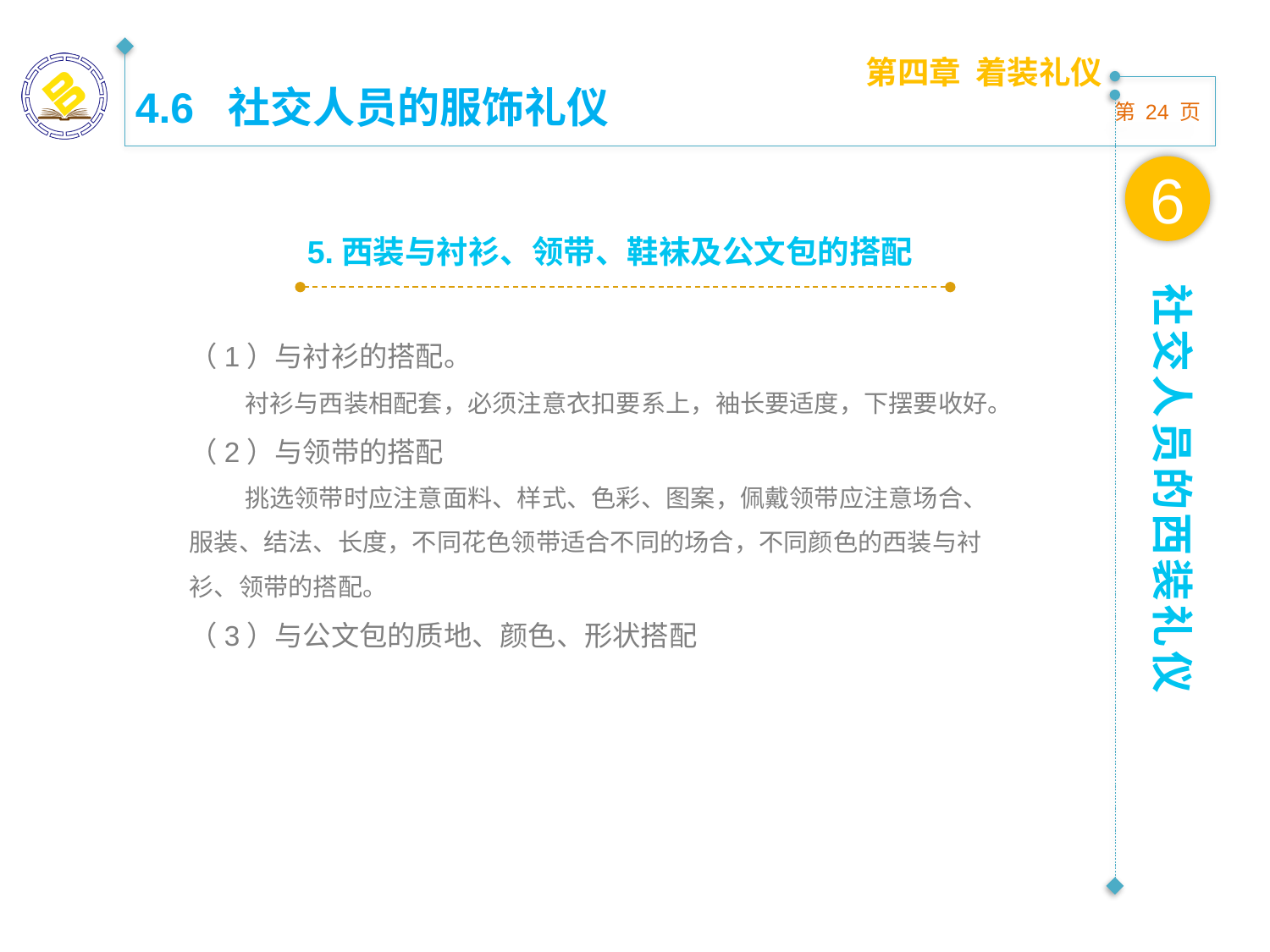

第四章  着装礼仪
4.6  社交人员的服饰礼仪
6
5.西装与衬衫、领带、鞋袜及公文包的搭配
社交人员的西装礼仪
（1）与衬衫的搭配。
         衬衫与西装相配套，必须注意衣扣要系上，袖长要适度，下摆要收好。
（2）与领带的搭配
         挑选领带时应注意面料、样式、色彩、图案，佩戴领带应注意场合、服装、结法、长度，不同花色领带适合不同的场合，不同颜色的西装与衬衫、领带的搭配。
（3）与公文包的质地、颜色、形状搭配